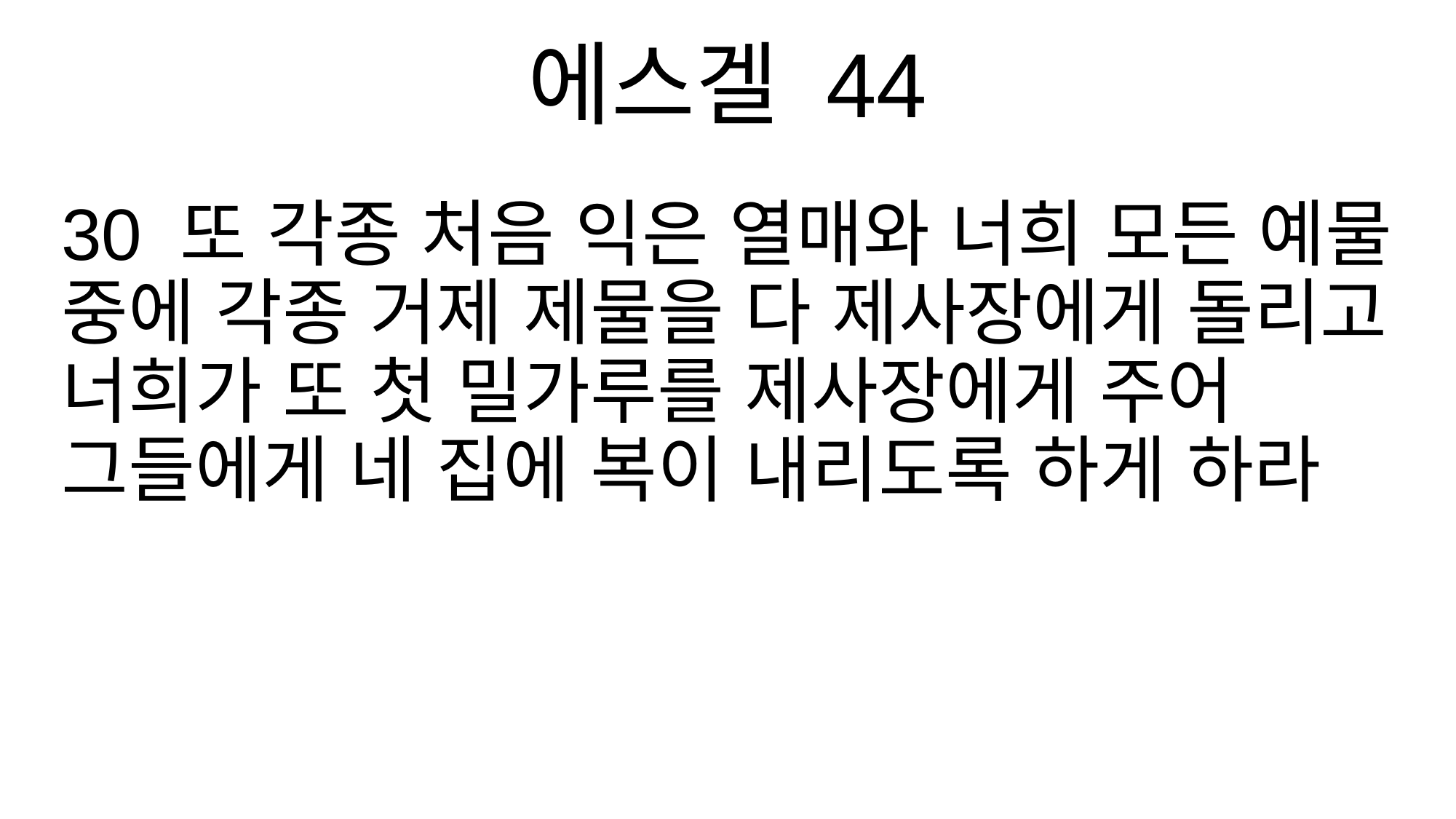

에스겔 44
30 또 각종 처음 익은 열매와 너희 모든 예물 중에 각종 거제 제물을 다 제사장에게 돌리고 너희가 또 첫 밀가루를 제사장에게 주어 그들에게 네 집에 복이 내리도록 하게 하라